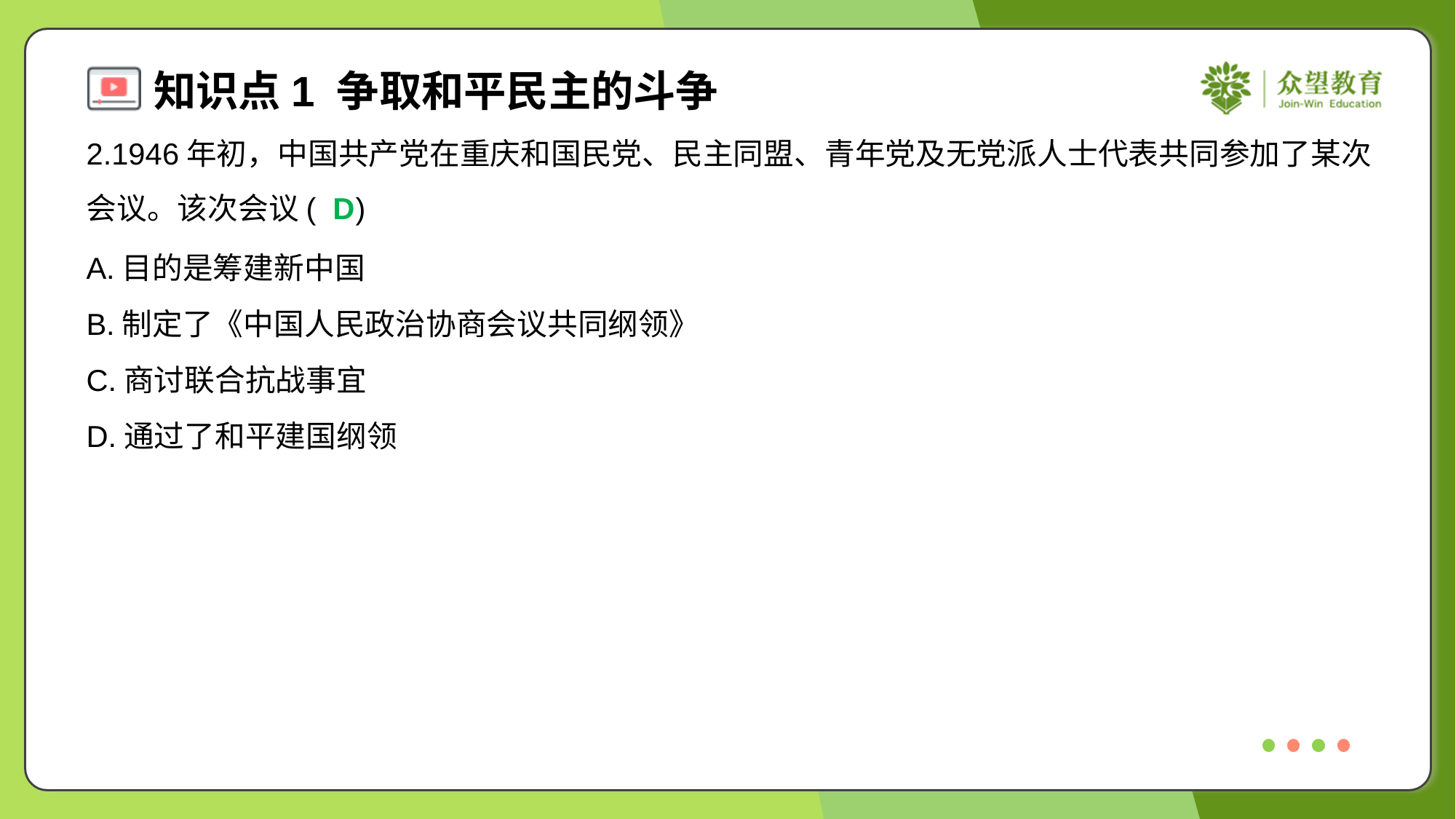

2.1946年初，中国共产党在重庆和国民党、民主同盟、青年党及无党派人士代表共同参加了某次
会议。该次会议(     )
D
A.目的是筹建新中国
B.制定了《中国人民政治协商会议共同纲领》
C.商讨联合抗战事宜
D.通过了和平建国纲领